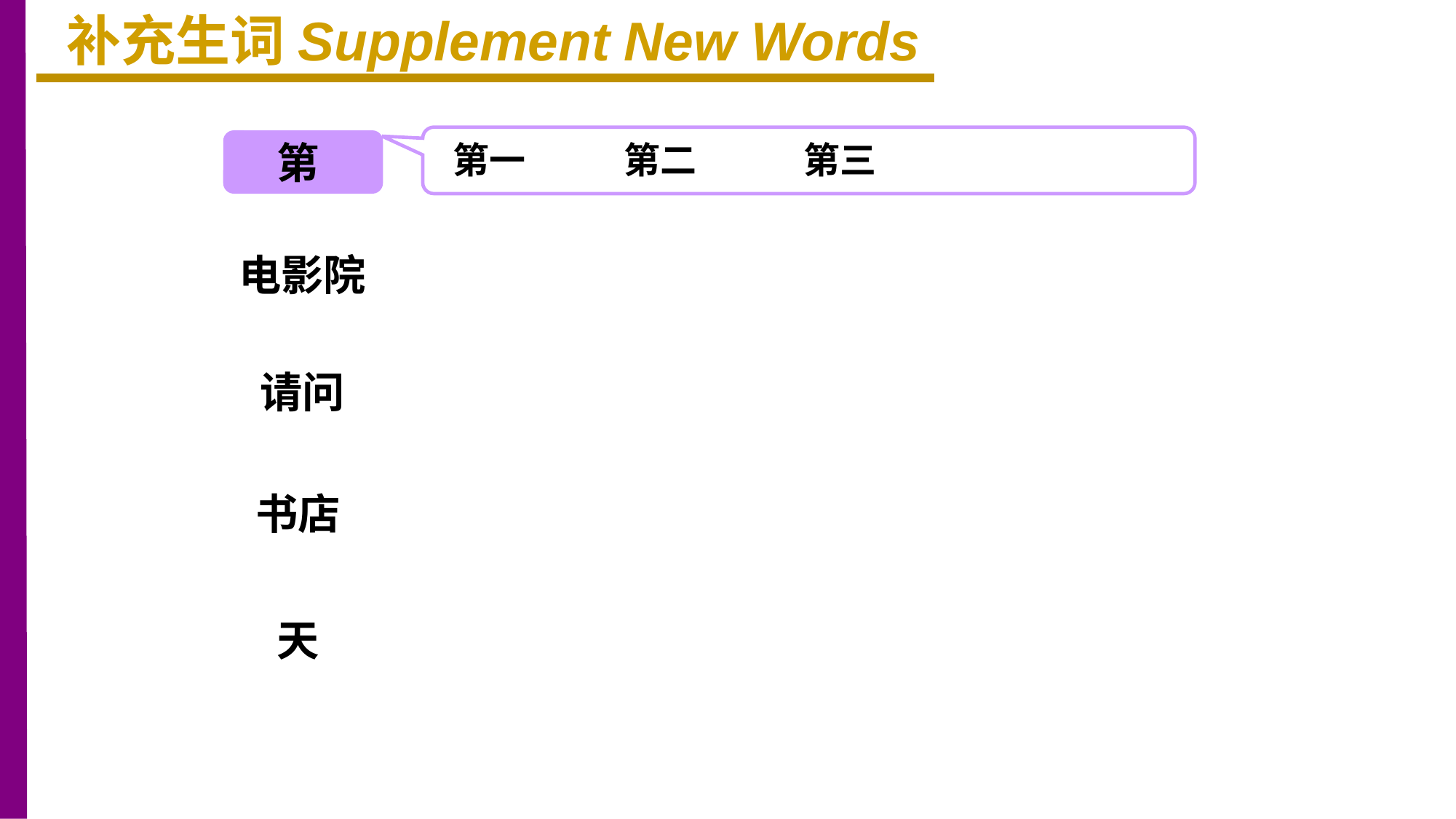

补充生词Supplement New Words

第

第一            第二             第三
电影院
请问
书店
天